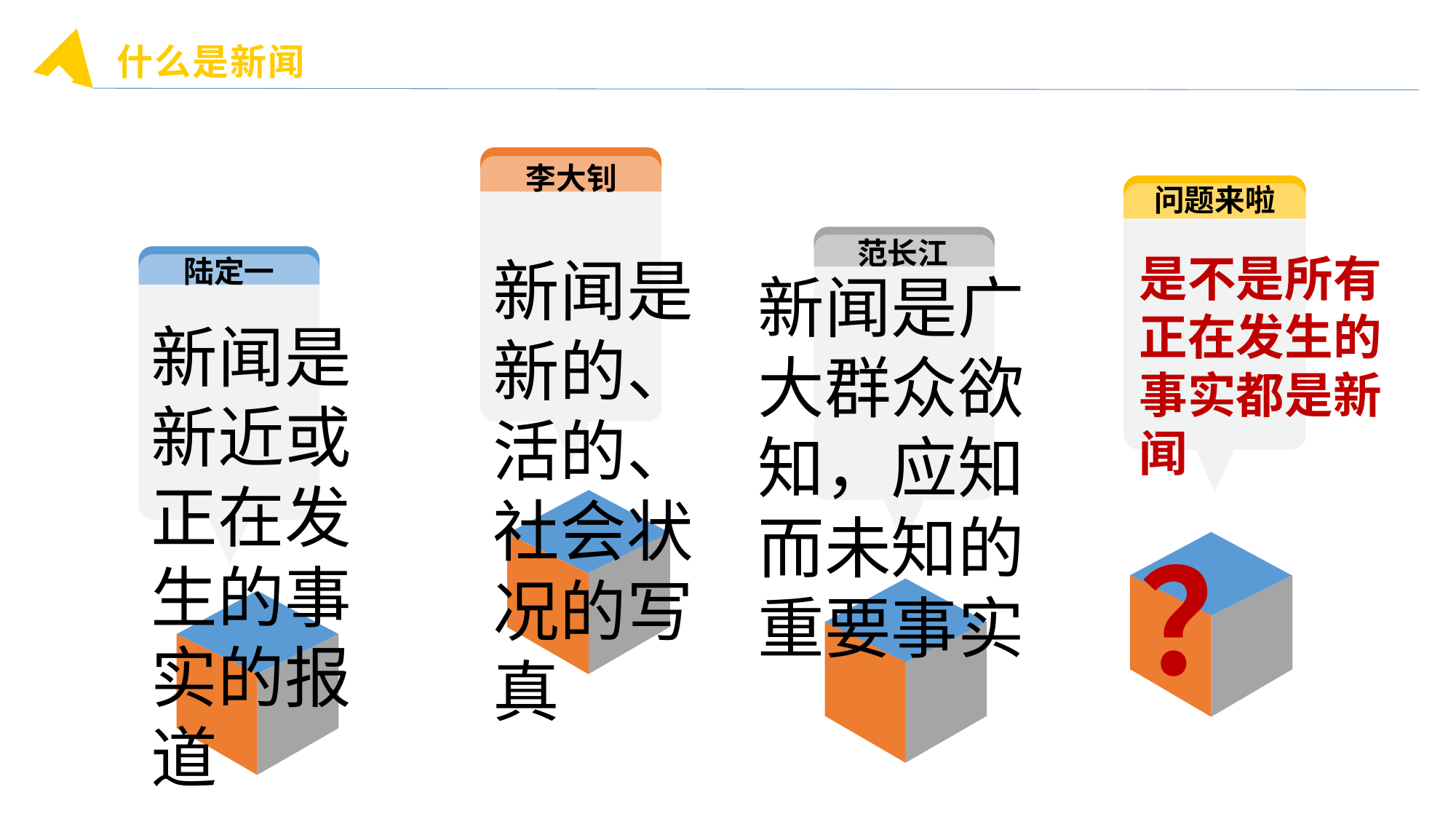

什么是新闻

李大钊
问题来啦

范长江

是不是所有正在发生的事实都是新闻
陆定一
新闻是新的、活的、社会状况的写真

新闻是广大群众欲知，应知而未知的重要事实

新闻是新近或正在发生的事实的报道

？